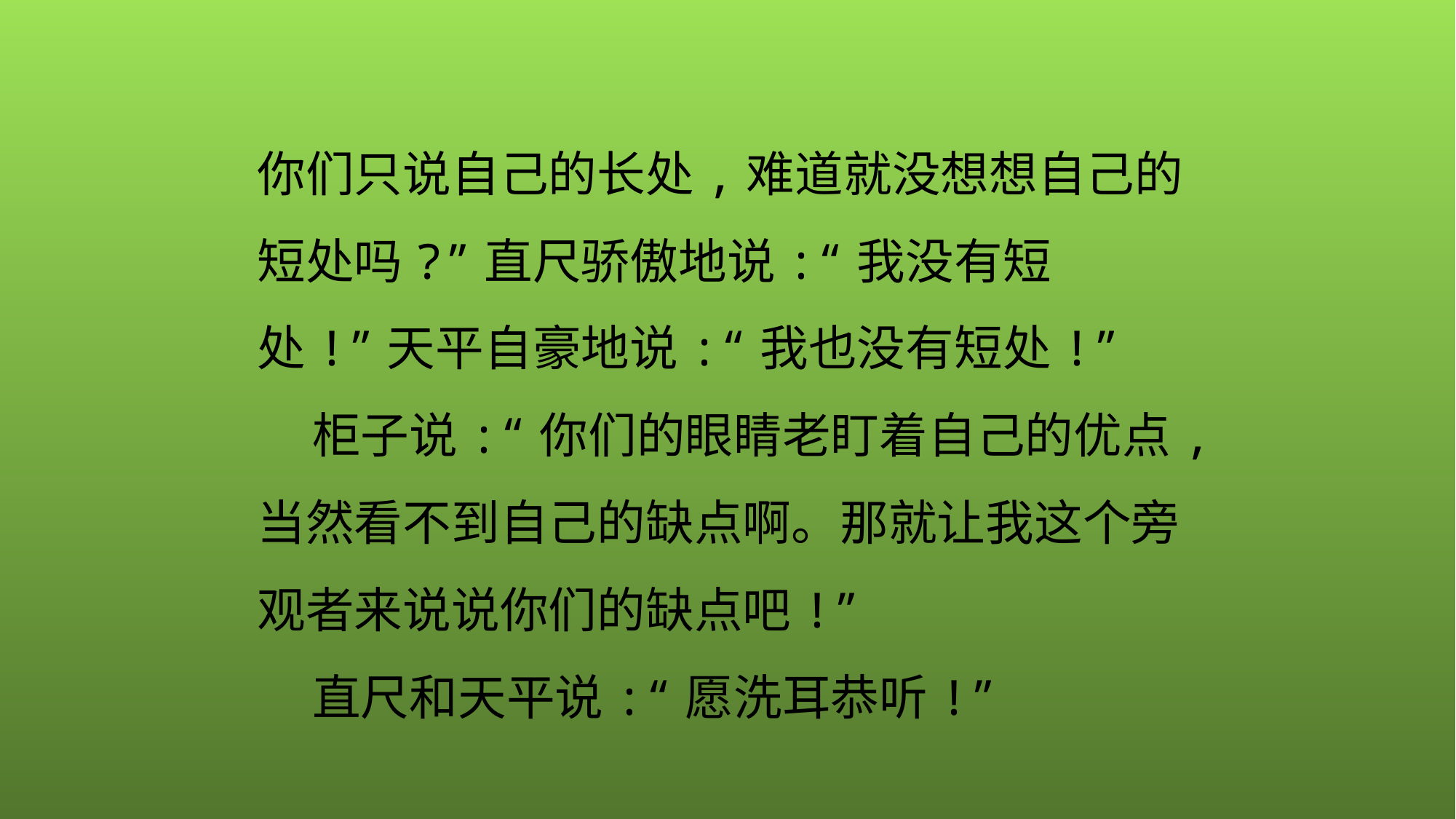

你们只说自己的长处,难道就没想想自己的短处吗?”直尺骄傲地说:“我没有短处!”天平自豪地说:“我也没有短处!”
    柜子说:“你们的眼睛老盯着自己的优点,当然看不到自己的缺点啊。那就让我这个旁观者来说说你们的缺点吧!”
    直尺和天平说:“愿洗耳恭听!”